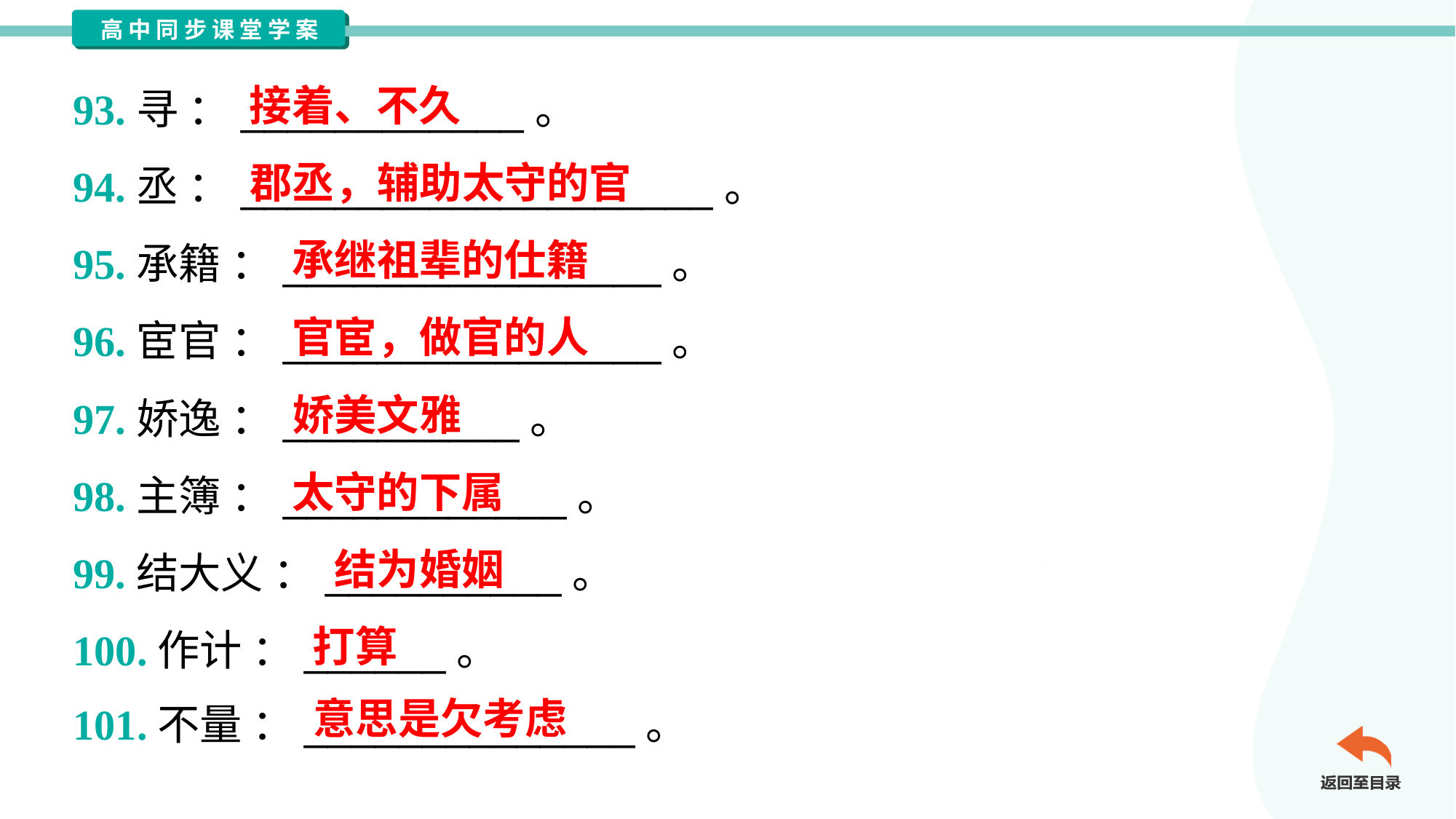

接着、不久
93.寻 ：____________。
94.丞 ：____________________。
95.承籍 ：________________。
96.宦官 ：________________。
97.娇逸 ：__________。
98.主簿 ：____________。
99.结大义 ：__________。
100.作计 ：______。
101.不量 ：______________。
郡丞，辅助太守的官
承继祖辈的仕籍
官宦，做官的人
娇美文雅
太守的下属
结为婚姻
打算
意思是欠考虑